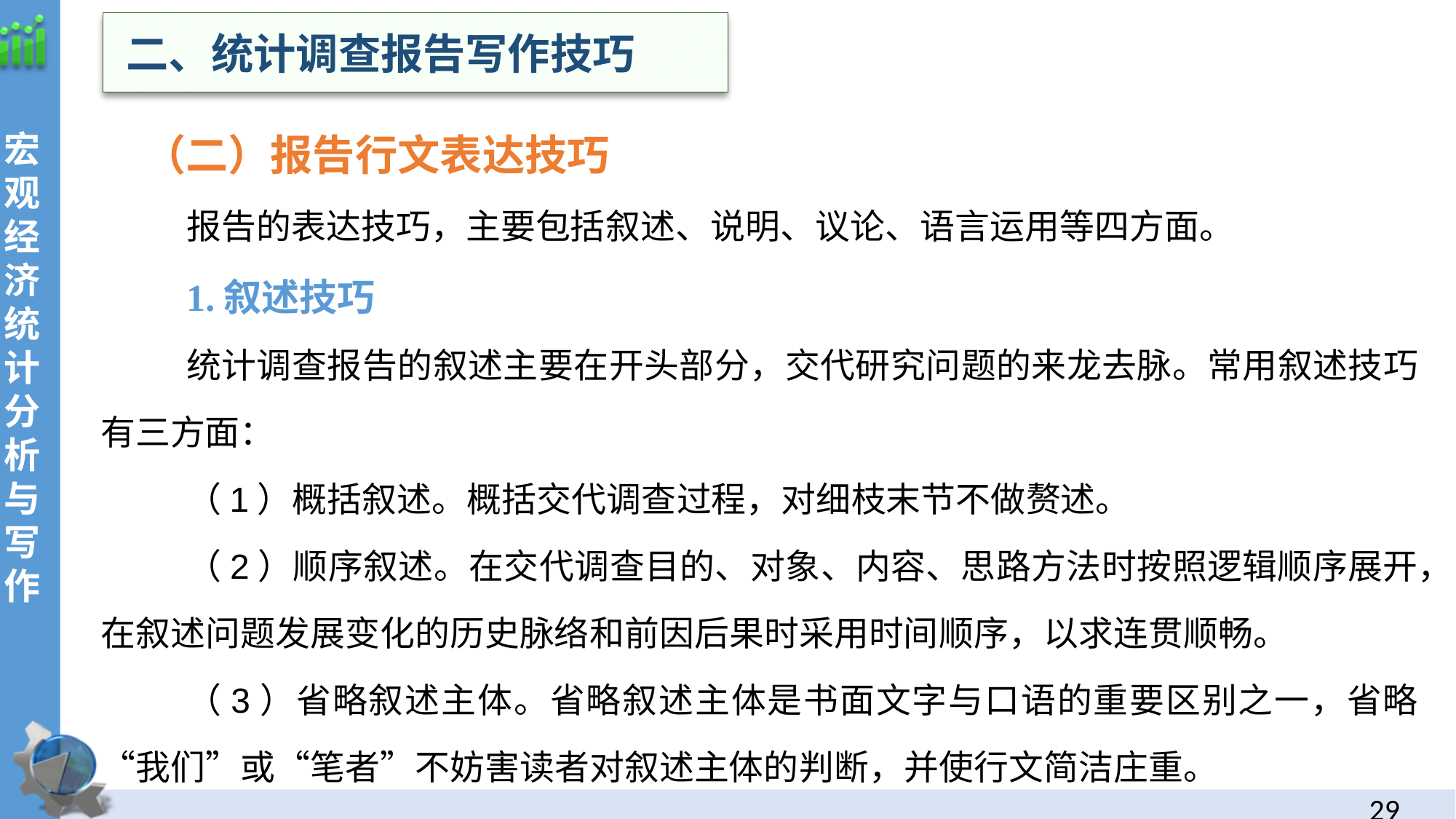

二、统计调查报告写作技巧
（二）报告行文表达技巧
报告的表达技巧，主要包括叙述、说明、议论、语言运用等四方面。
1.叙述技巧
统计调查报告的叙述主要在开头部分，交代研究问题的来龙去脉。常用叙述技巧有三方面：
（1）概括叙述。概括交代调查过程，对细枝末节不做赘述。
（2）顺序叙述。在交代调查目的、对象、内容、思路方法时按照逻辑顺序展开，在叙述问题发展变化的历史脉络和前因后果时采用时间顺序，以求连贯顺畅。
（3）省略叙述主体。省略叙述主体是书面文字与口语的重要区别之一，省略“我们”或“笔者”不妨害读者对叙述主体的判断，并使行文简洁庄重。
29